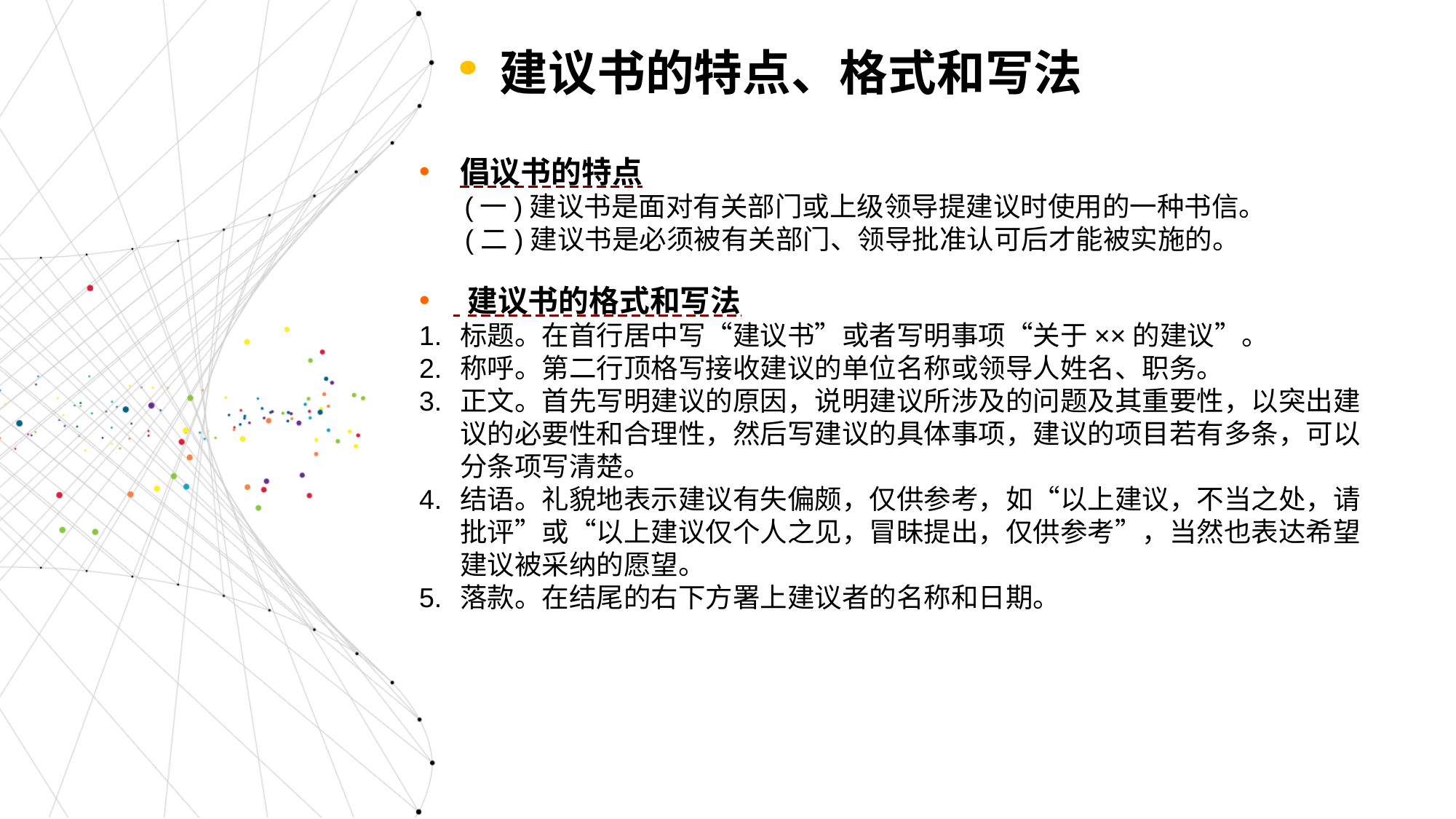

建议书的特点、格式和写法

倡议书的特点
       (一)建议书是面对有关部门或上级领导提建议时使用的一种书信。
      (二)建议书是必须被有关部门、领导批准认可后才能被实施的。

 建议书的格式和写法
标题。在首行居中写“建议书”或者写明事项“关于××的建议”。
称呼。第二行顶格写接收建议的单位名称或领导人姓名、职务。
正文。首先写明建议的原因，说明建议所涉及的问题及其重要性，以突出建议的必要性和合理性，然后写建议的具体事项，建议的项目若有多条，可以分条项写清楚。
结语。礼貌地表示建议有失偏颇，仅供参考，如“以上建议，不当之处，请批评”或“以上建议仅个人之见，冒昧提出，仅供参考”，当然也表达希望建议被采纳的愿望。
落款。在结尾的右下方署上建议者的名称和日期。